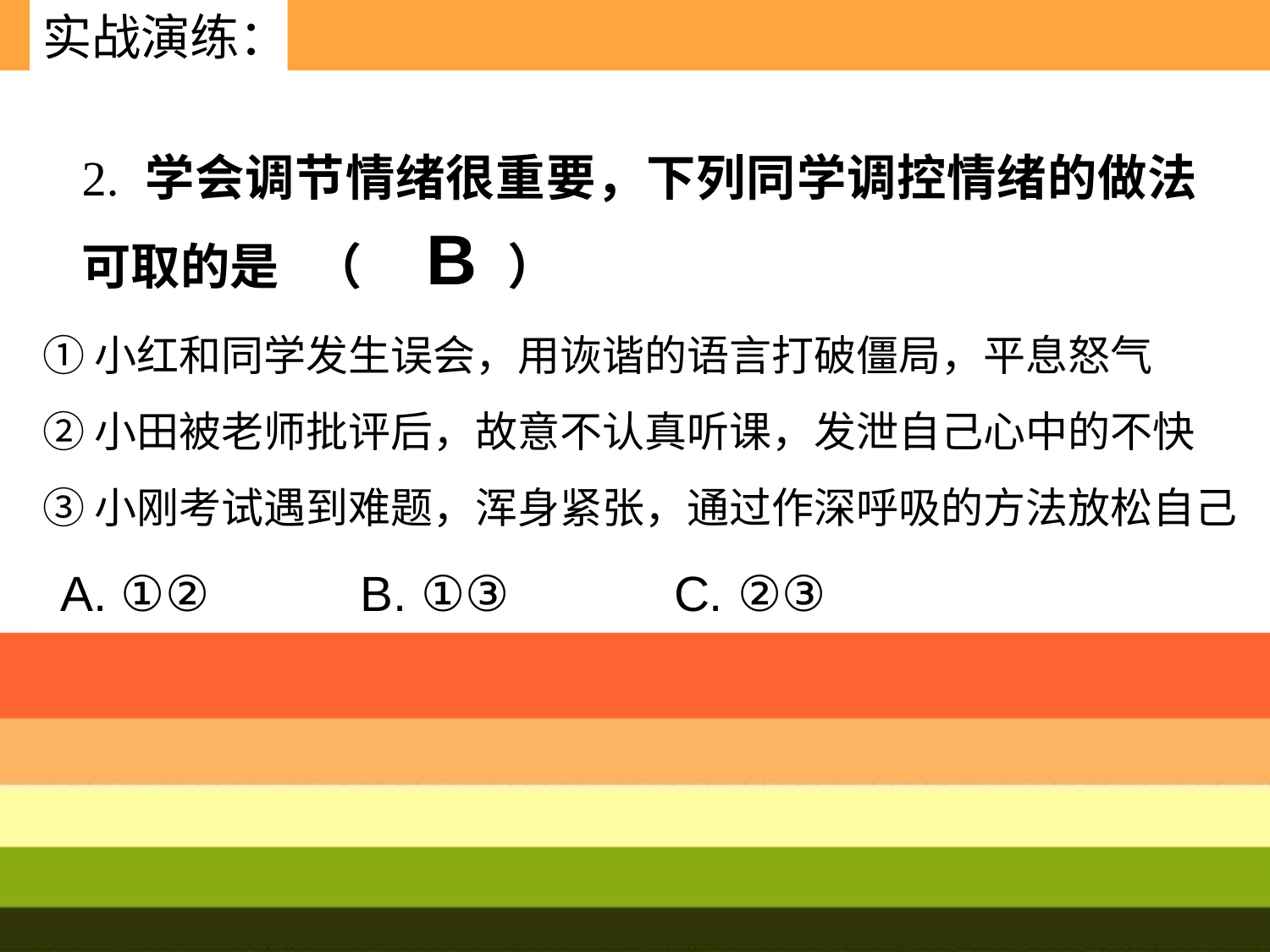

实战演练：
2. 学会调节情绪很重要，下列同学调控情绪的做法可取的是   （             ）

B
①小红和同学发生误会，用诙谐的语言打破僵局，平息怒气
②小田被老师批评后，故意不认真听课，发泄自己心中的不快
③小刚考试遇到难题，浑身紧张，通过作深呼吸的方法放松自己
A. ①②           B. ①③            C. ②③